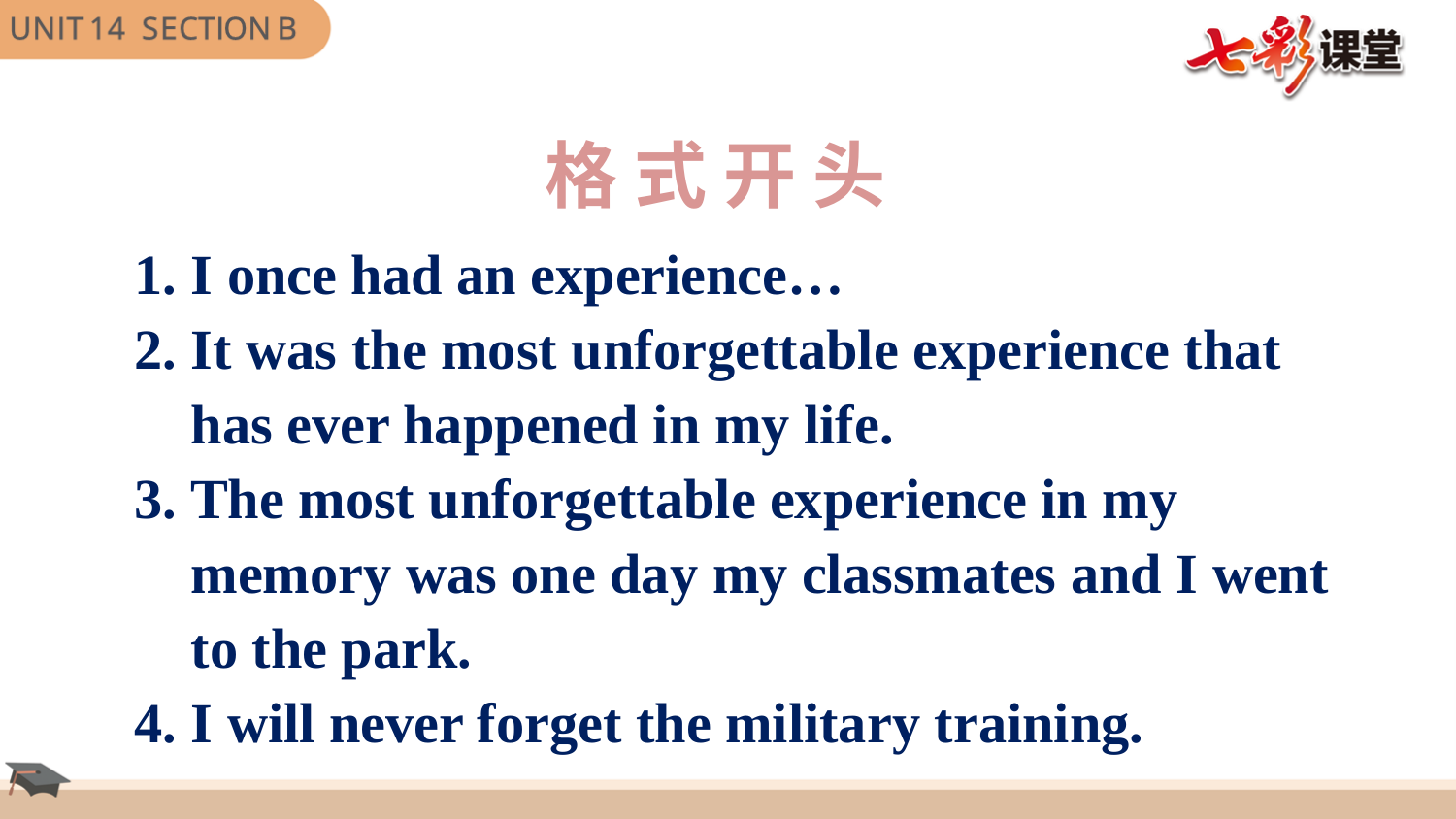

格 式 开 头
1. I once had an experience…
2. It was the most unforgettable experience that
    has ever happened in my life.
3. The most unforgettable experience in my
    memory was one day my classmates and I went
    to the park.
4. I will never forget the military training.